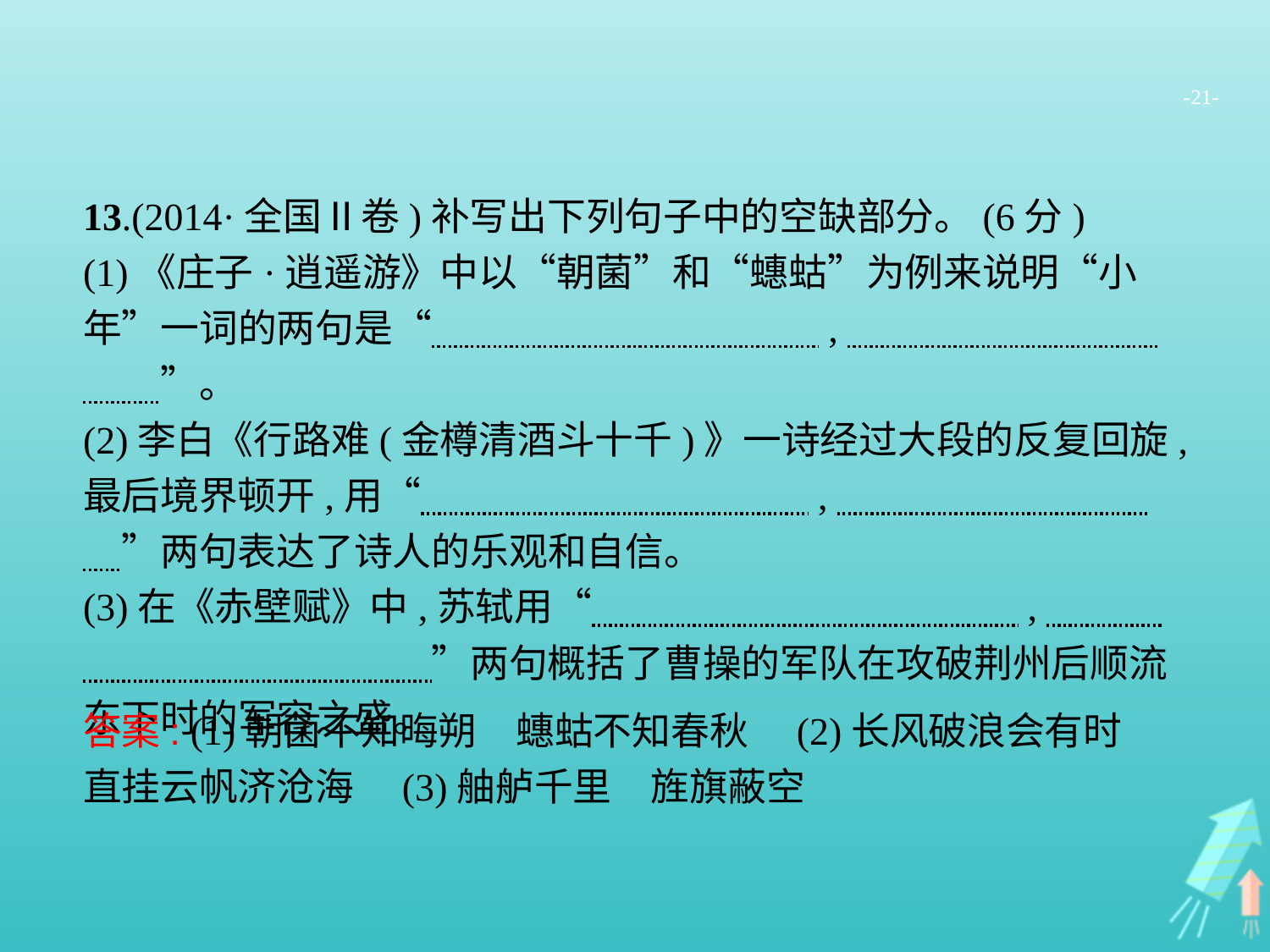

-21-
13.(2014·全国Ⅱ卷)补写出下列句子中的空缺部分。(6分)
(1)《庄子·逍遥游》中以“朝菌”和“蟪蛄”为例来说明“小年”一词的两句是“　　　　　　　　　　,　　　　　　　　　　”。
(2)李白《行路难(金樽清酒斗十千)》一诗经过大段的反复回旋,最后境界顿开,用“　　　　　　　　　　,　　　　　　　　　”两句表达了诗人的乐观和自信。
(3)在《赤壁赋》中,苏轼用“　　　　　　　　　　　,　　　　　　　　　　　　”两句概括了曹操的军队在攻破荆州后顺流东下时的军容之盛。
答案: (1)朝菌不知晦朔　蟪蛄不知春秋　(2)长风破浪会有时　直挂云帆济沧海　(3)舳舻千里　旌旗蔽空